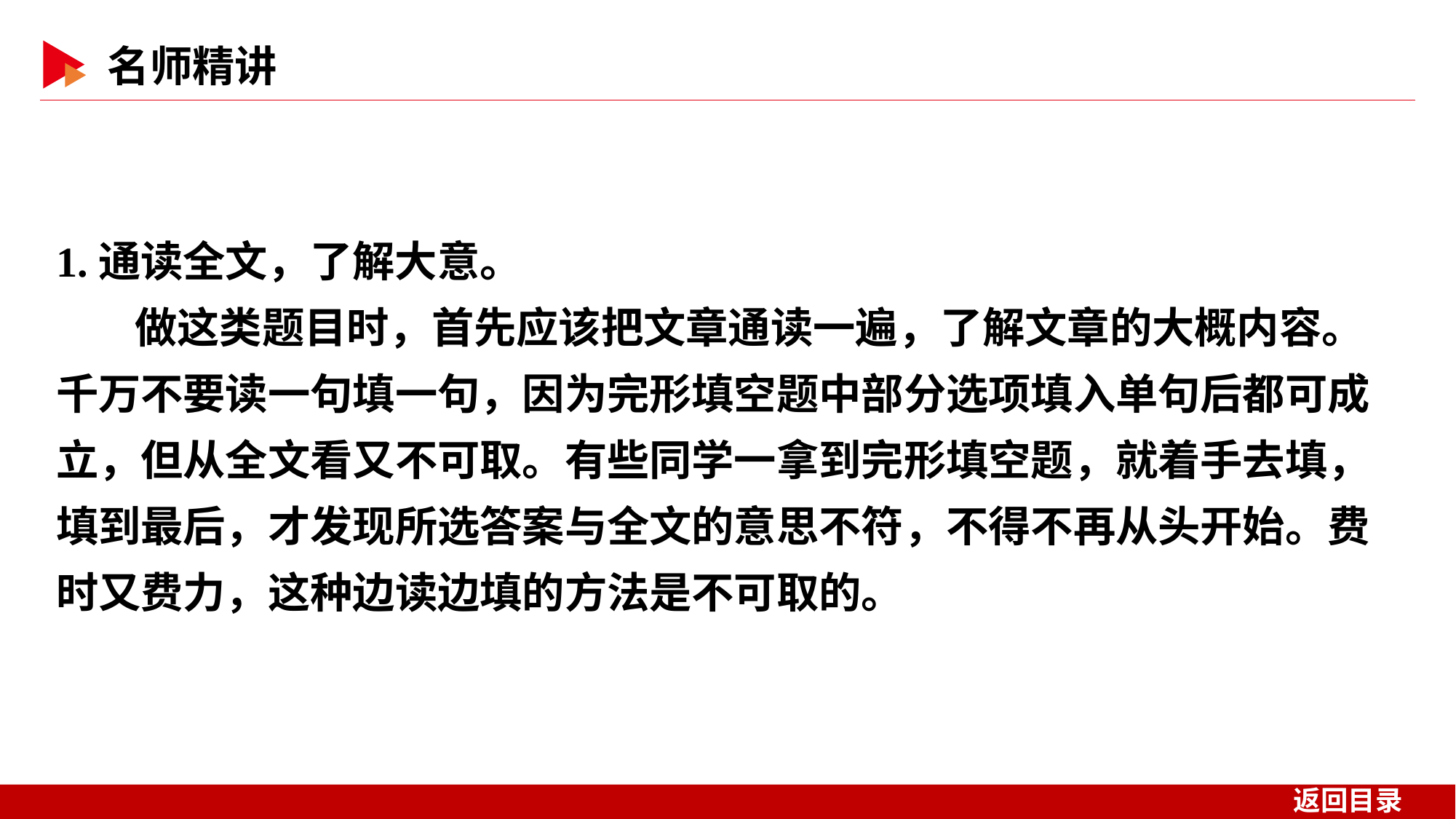

1.通读全文，了解大意。
做这类题目时，首先应该把文章通读一遍，了解文章的大概内容。千万不要读一句填一句，因为完形填空题中部分选项填入单句后都可成立，但从全文看又不可取。有些同学一拿到完形填空题，就着手去填，填到最后，才发现所选答案与全文的意思不符，不得不再从头开始。费时又费力，这种边读边填的方法是不可取的。